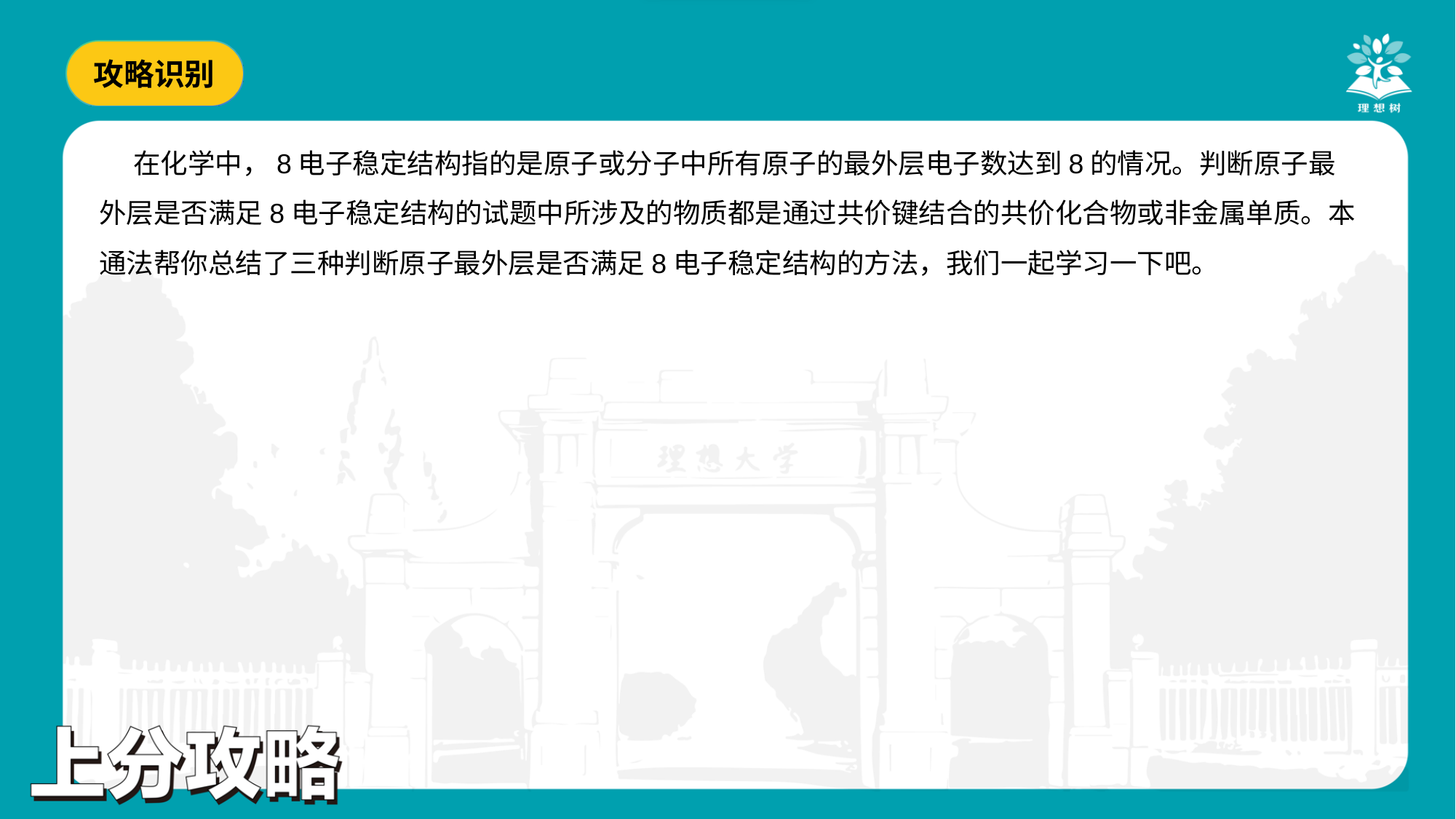

在化学中，8电子稳定结构指的是原子或分子中所有原子的最外层电子数达到8的情况。判断原子最
外层是否满足8电子稳定结构的试题中所涉及的物质都是通过共价键结合的共价化合物或非金属单质。本
通法帮你总结了三种判断原子最外层是否满足8电子稳定结构的方法，我们一起学习一下吧。